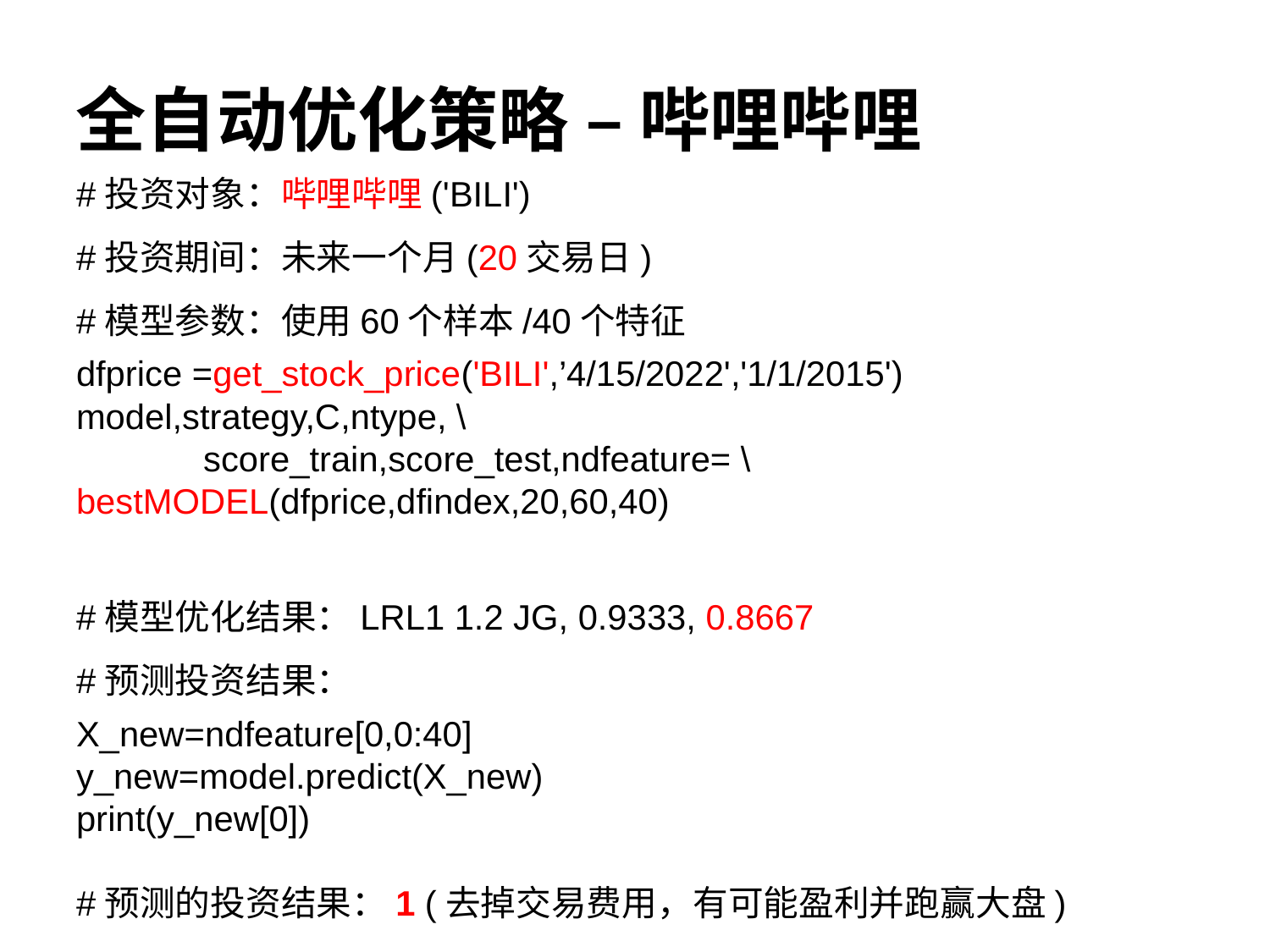

# 全自动优化策略 – 哔哩哔哩
#投资对象：哔哩哔哩('BILI')
#投资期间：未来一个月(20交易日)
#模型参数：使用60个样本/40个特征
dfprice =get_stock_price('BILI',’4/15/2022','1/1/2015')
model,strategy,C,ntype, \
	score_train,score_test,ndfeature= \        	bestMODEL(dfprice,dfindex,20,60,40)

#模型优化结果：LRL1 1.2 JG, 0.9333, 0.8667
#预测投资结果：
X_new=ndfeature[0,0:40]
y_new=model.predict(X_new)
print(y_new[0])

#预测的投资结果：1 (去掉交易费用，有可能盈利并跑赢大盘)